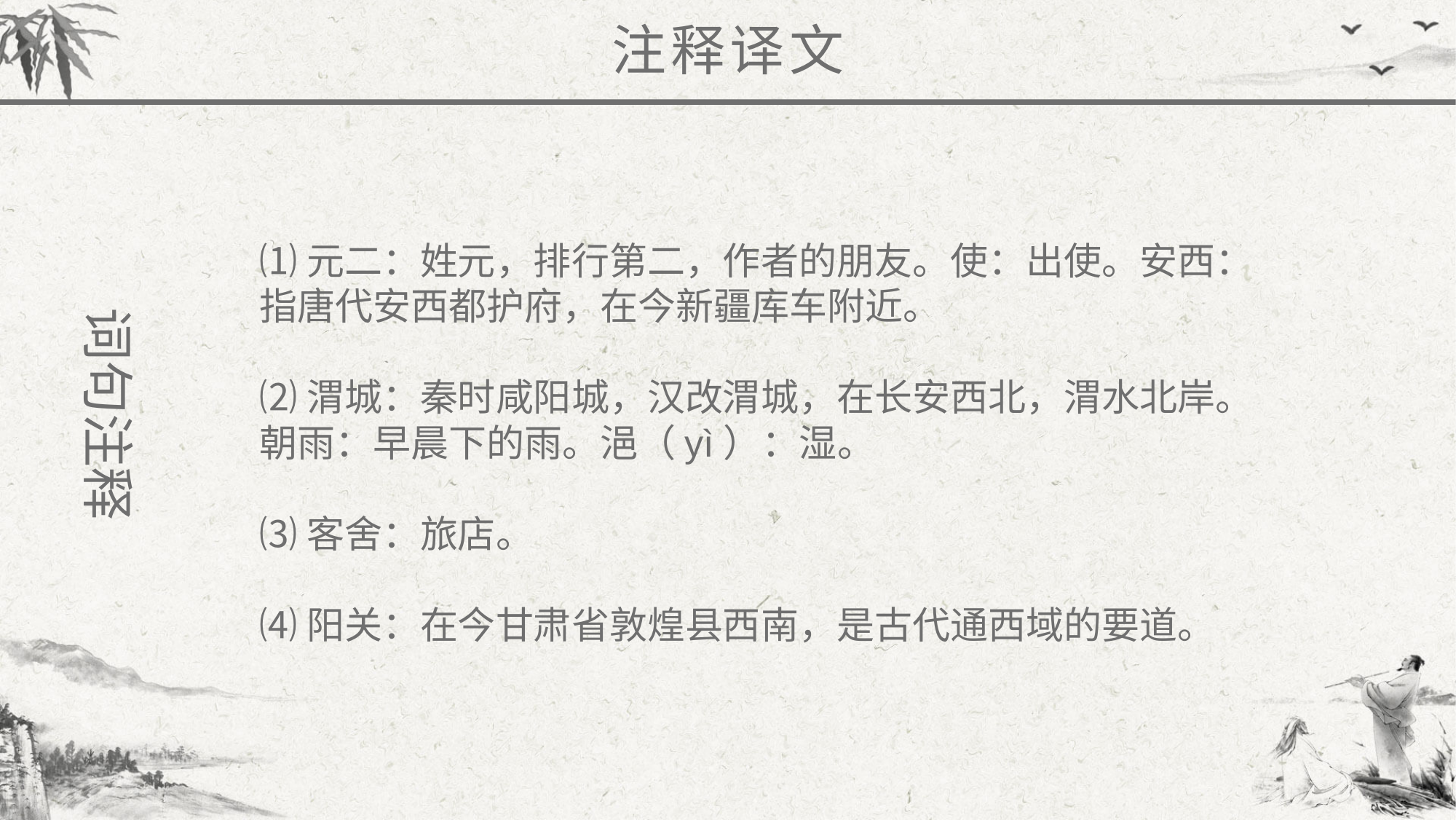

注释译文

⑴元二：姓元，排行第二，作者的朋友。使：出使。安西：指唐代安西都护府，在今新疆库车附近。

⑵渭城：秦时咸阳城，汉改渭城，在长安西北，渭水北岸。朝雨：早晨下的雨。浥（yì）：湿。

⑶客舍：旅店。

⑷阳关：在今甘肃省敦煌县西南，是古代通西域的要道。
词句注释